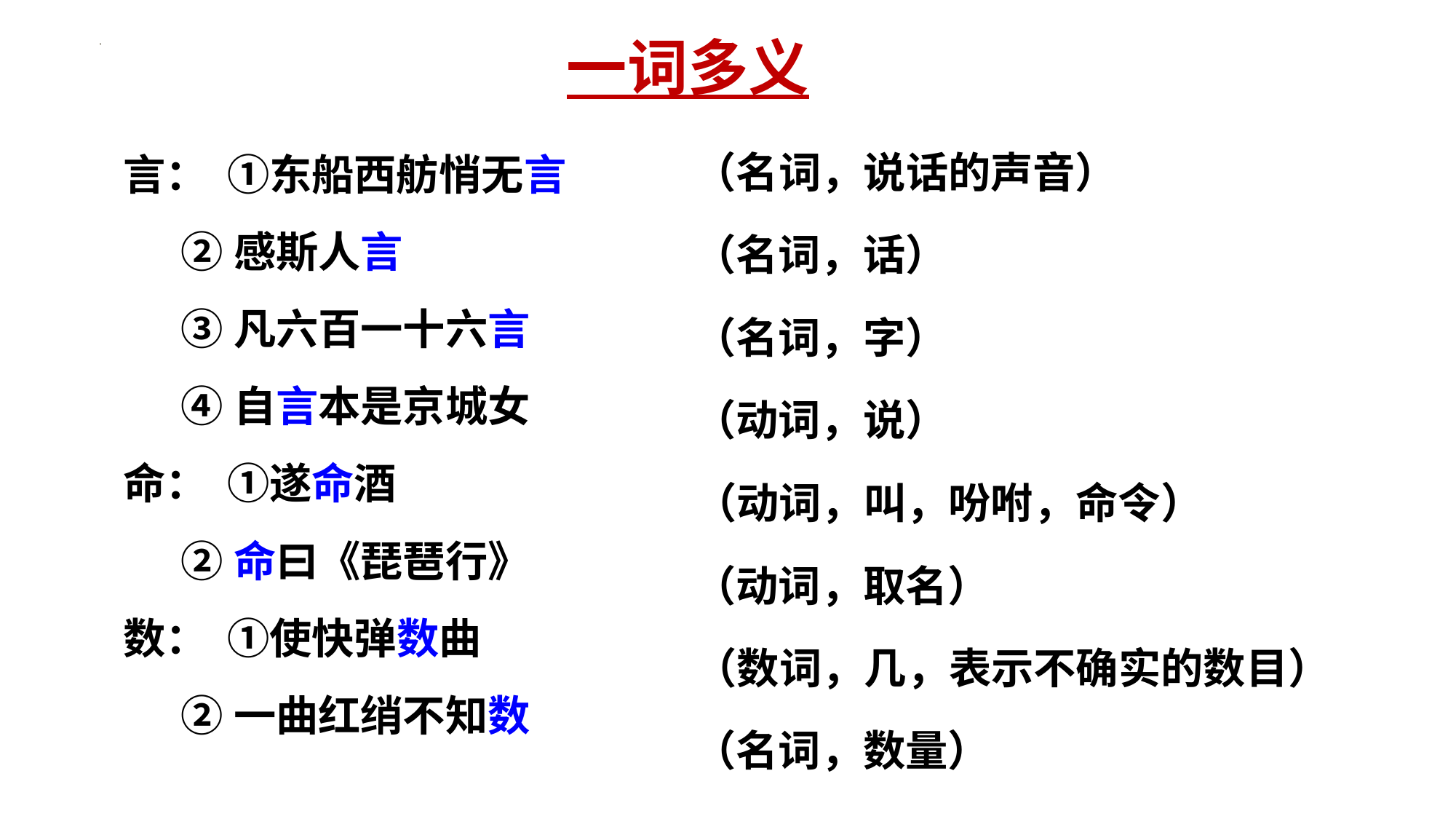

一词多义
（名词，说话的声音）
言：  ①东船西舫悄无言
      ②感斯人言
      ③凡六百一十六言
      ④自言本是京城女
命：  ①遂命酒
      ②命曰《琵琶行》
数：  ①使快弹数曲
      ②一曲红绡不知数
（名词，话）
（名词，字）
（动词，说）
（动词，叫，吩咐，命令）
（动词，取名）
（数词，几，表示不确实的数目）
（名词，数量）